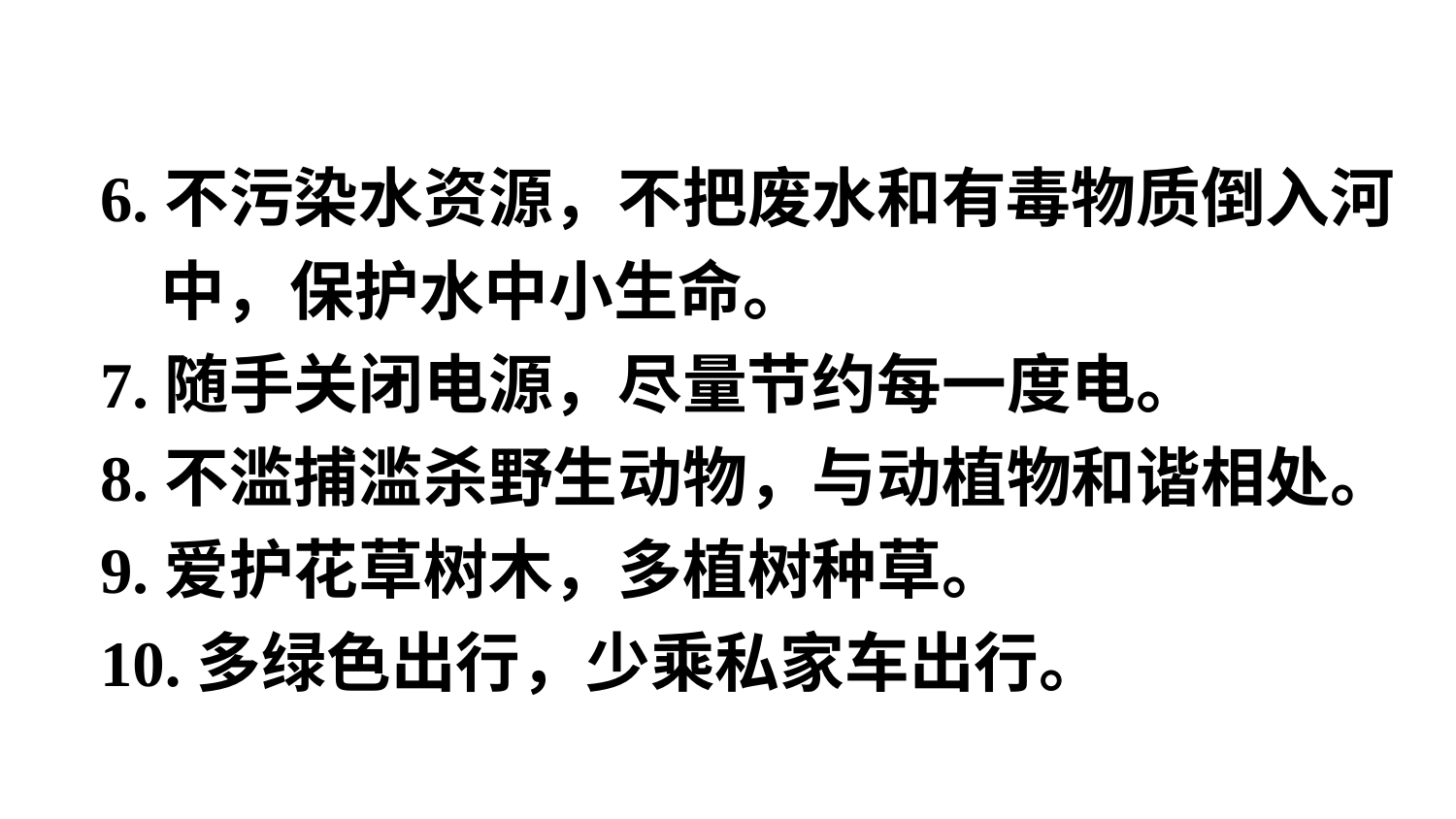

6.不污染水资源，不把废水和有毒物质倒入河
   中，保护水中小生命。
7.随手关闭电源，尽量节约每一度电。
8.不滥捕滥杀野生动物，与动植物和谐相处。
9.爱护花草树木，多植树种草。
10.多绿色出行，少乘私家车出行。